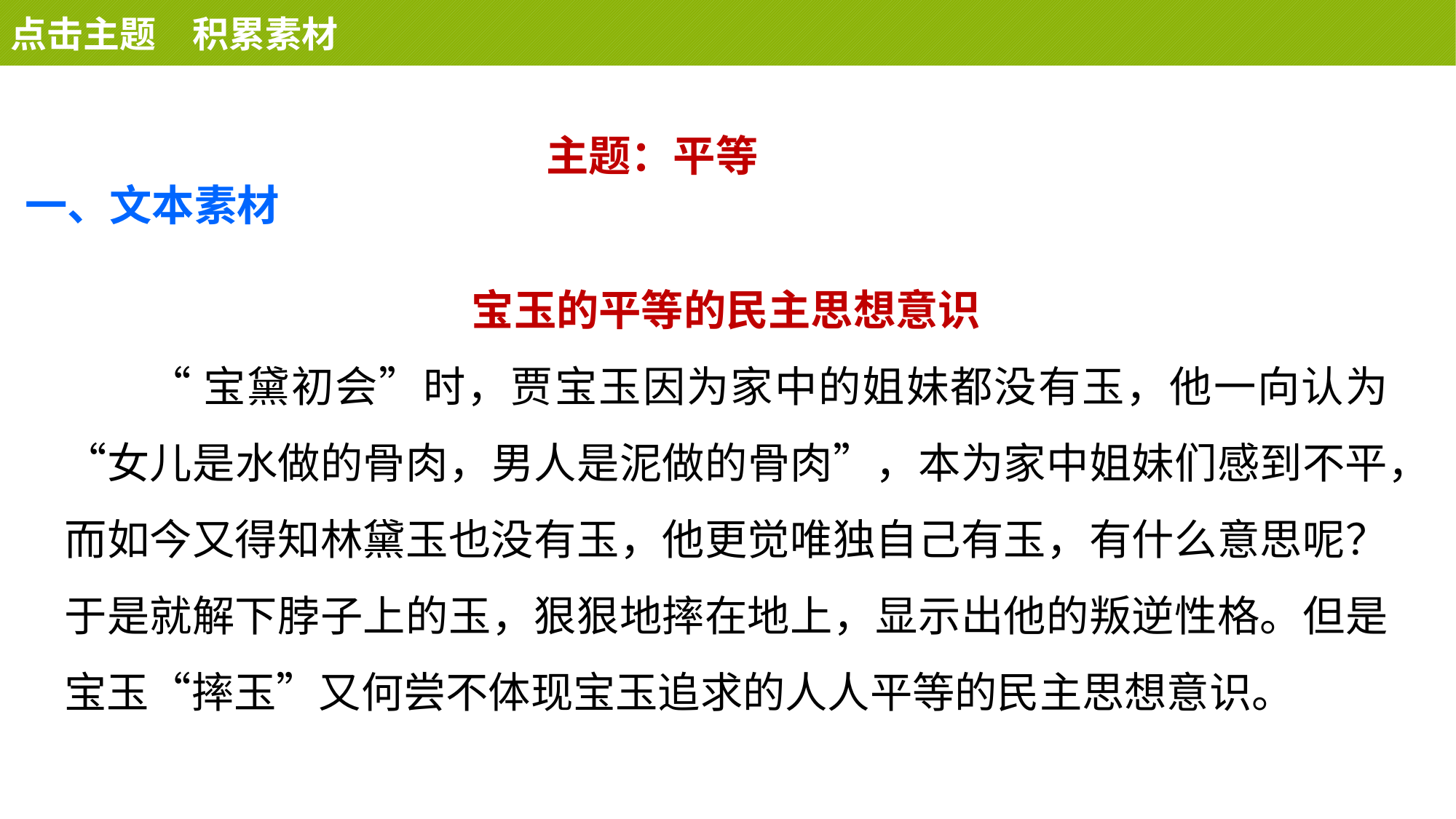

点击主题　积累素材
主题：平等
一、文本素材
宝玉的平等的民主思想意识
“宝黛初会”时，贾宝玉因为家中的姐妹都没有玉，他一向认为“女儿是水做的骨肉，男人是泥做的骨肉”，本为家中姐妹们感到不平，而如今又得知林黛玉也没有玉，他更觉唯独自己有玉，有什么意思呢？于是就解下脖子上的玉，狠狠地摔在地上，显示出他的叛逆性格。但是宝玉“摔玉”又何尝不体现宝玉追求的人人平等的民主思想意识。